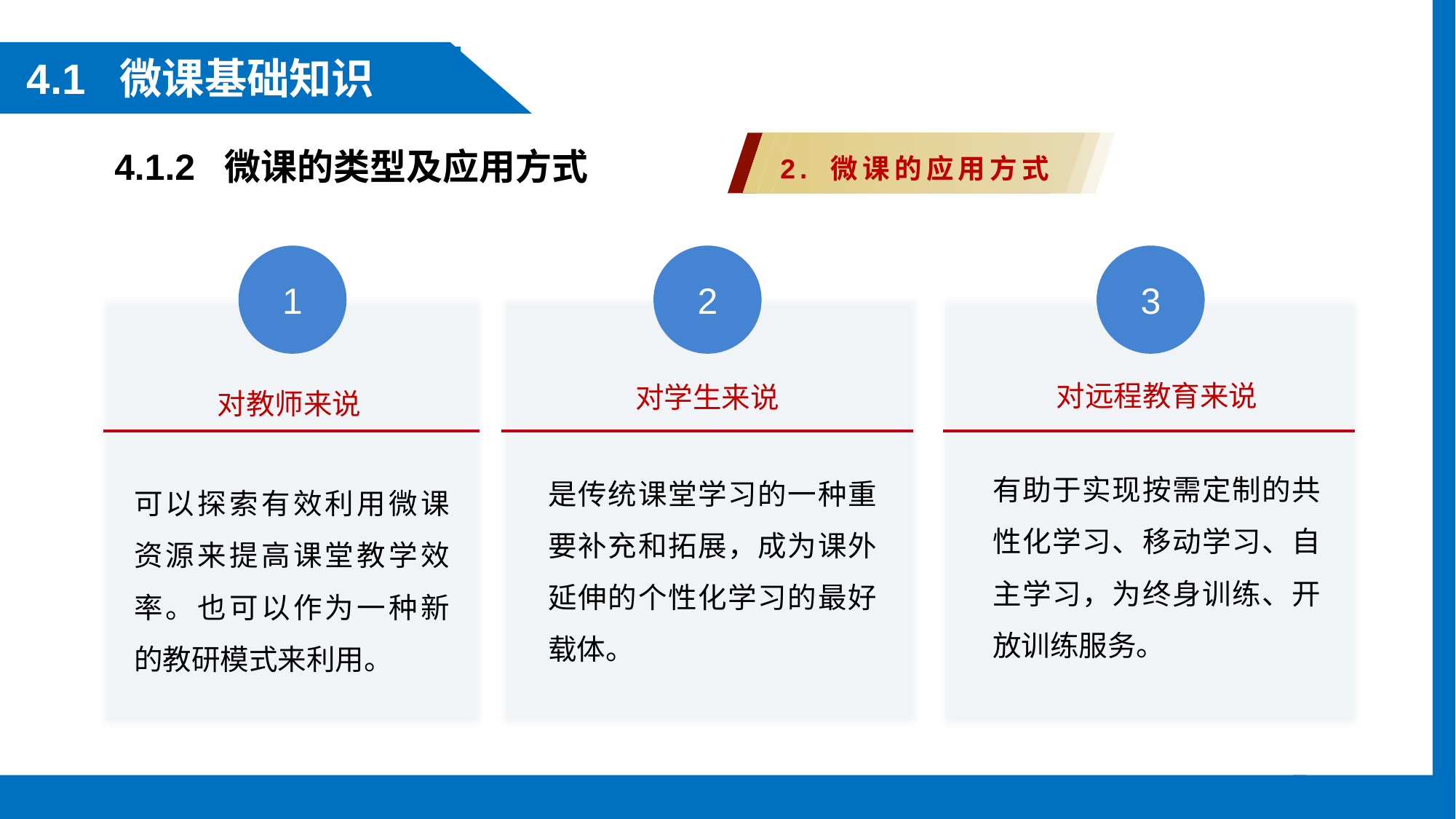

4.1  微课基础知识
4.1.2  微课的类型及应用方式

2. 微课的应用方式
1

2

3

对远程教育来说
对学生来说
对教师来说
有助于实现按需定制的共性化学习、移动学习、自主学习，为终身训练、开放训练服务。
是传统课堂学习的一种重要补充和拓展，成为课外延伸的个性化学习的最好载体。
可以探索有效利用微课资源来提高课堂教学效率。也可以作为一种新的教研模式来利用。